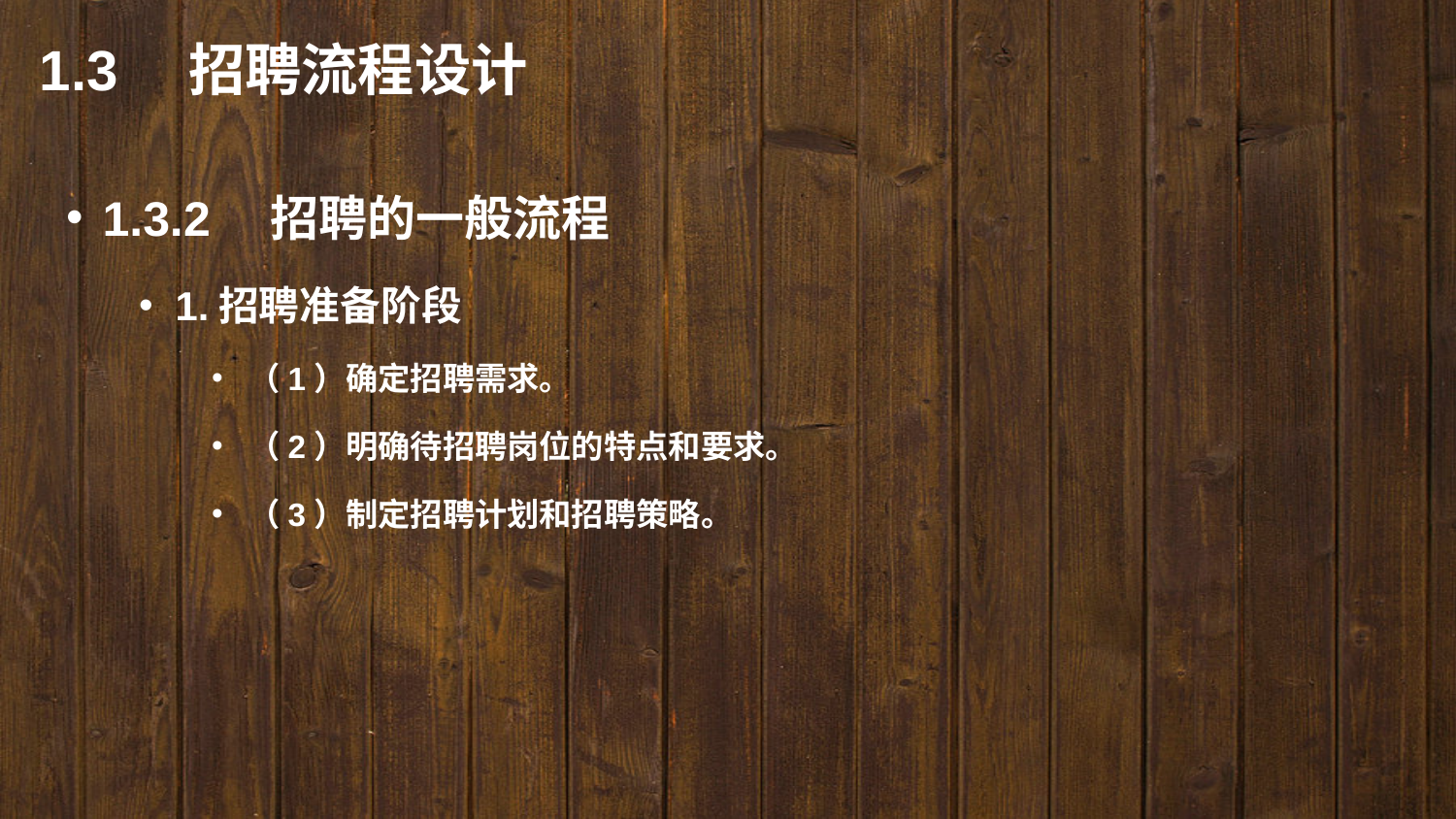

1.3　招聘流程设计
1.3.2　招聘的一般流程
1.招聘准备阶段
（1）确定招聘需求。
（2）明确待招聘岗位的特点和要求。
（3）制定招聘计划和招聘策略。